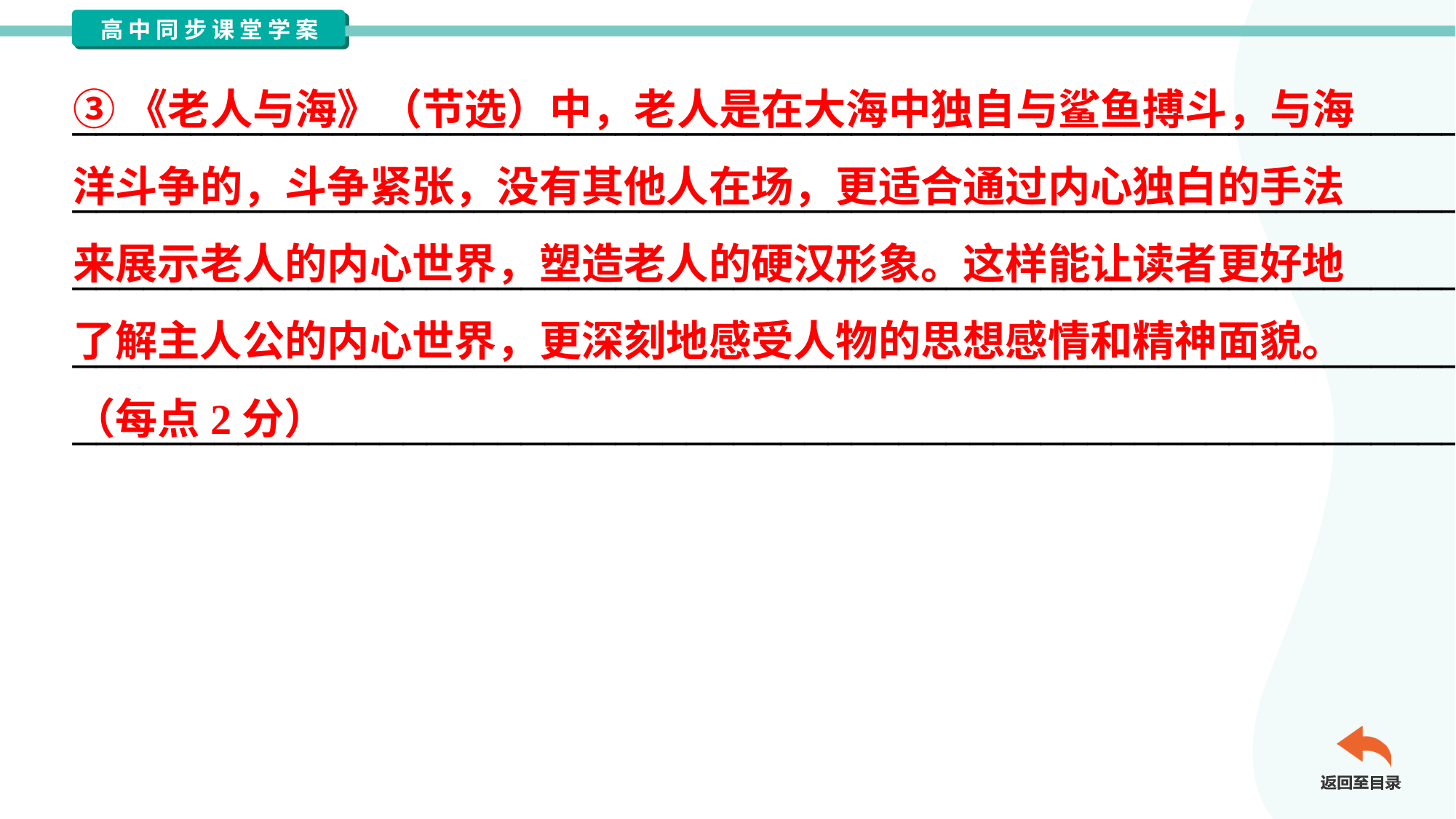

③《老人与海》（节选）中，老人是在大海中独自与鲨鱼搏斗，与海
洋斗争的，斗争紧张，没有其他人在场，更适合通过内心独白的手法
来展示老人的内心世界，塑造老人的硬汉形象。这样能让读者更好地
了解主人公的内心世界，更深刻地感受人物的思想感情和精神面貌。
（每点2分）
_____________________________________________________________
_____________________________________________________________
_____________________________________________________________
_____________________________________________________________
_____________________________________________________________